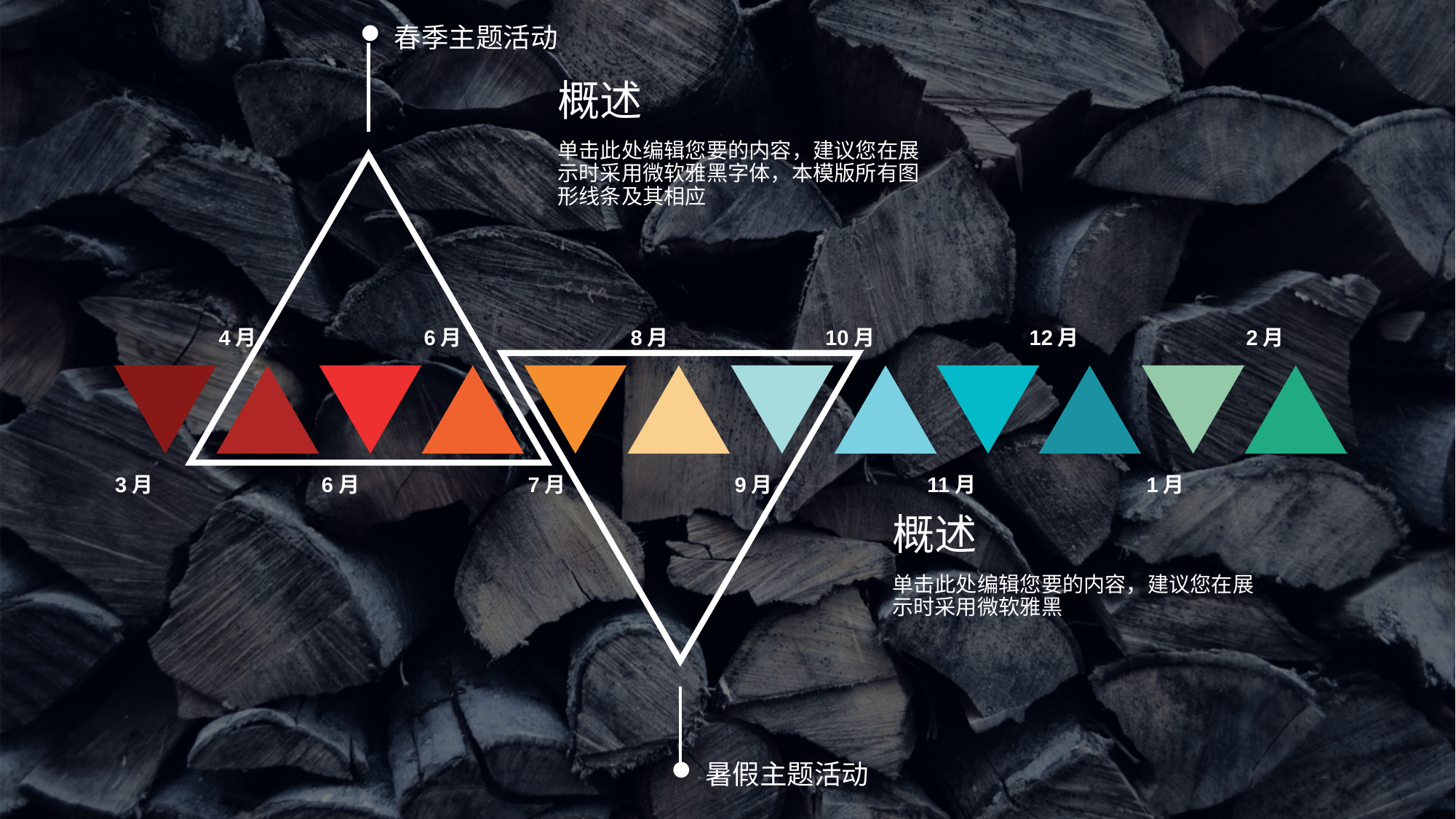

春季主题活动
概述
单击此处编辑您要的内容，建议您在展示时采用微软雅黑字体，本模版所有图形线条及其相应

4月
6月
8月
10月
12月
2月

3月
6月
7月
9月
11月
1月
概述
单击此处编辑您要的内容，建议您在展示时采用微软雅黑
暑假主题活动